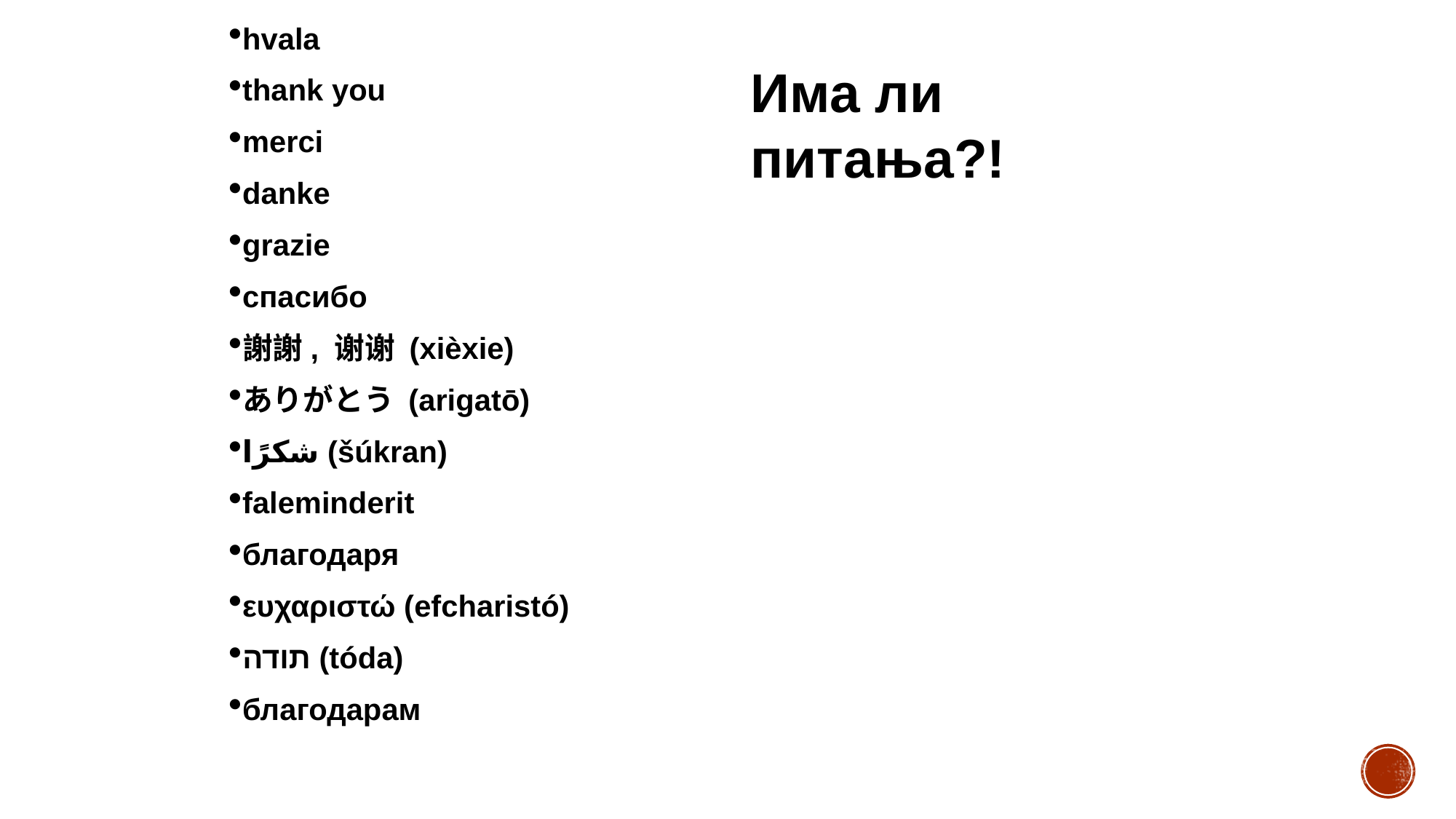

hvala
thank you
merci
danke
grazie
спасибо
謝謝, 谢谢 (xièxie)
ありがとう (arigatō)
شكرًا (šúkran)
faleminderit
благодаря
ευχαριστώ (efcharistó)
תודה (tóda)
благодарам
Има ли питања?!